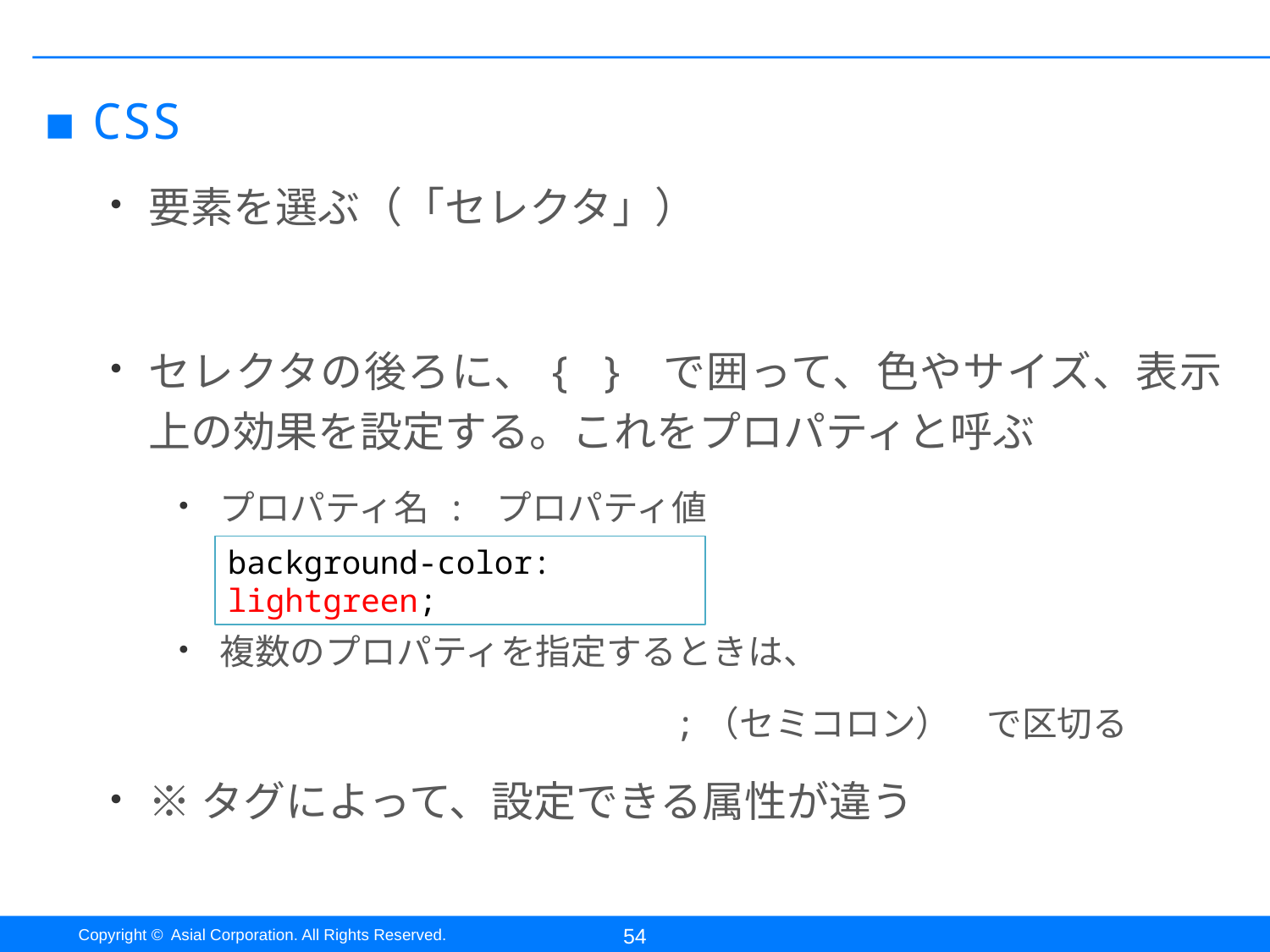

#

CSS
要素を選ぶ（「セレクタ」）

セレクタの後ろに、{ } で囲って、色やサイズ、表示上の効果を設定する。これをプロパティと呼ぶ
プロパティ名 : プロパティ値

複数のプロパティを指定するときは、
				;（セミコロン）　で区切る
※タグによって、設定できる属性が違う
background-color: lightgreen;
54